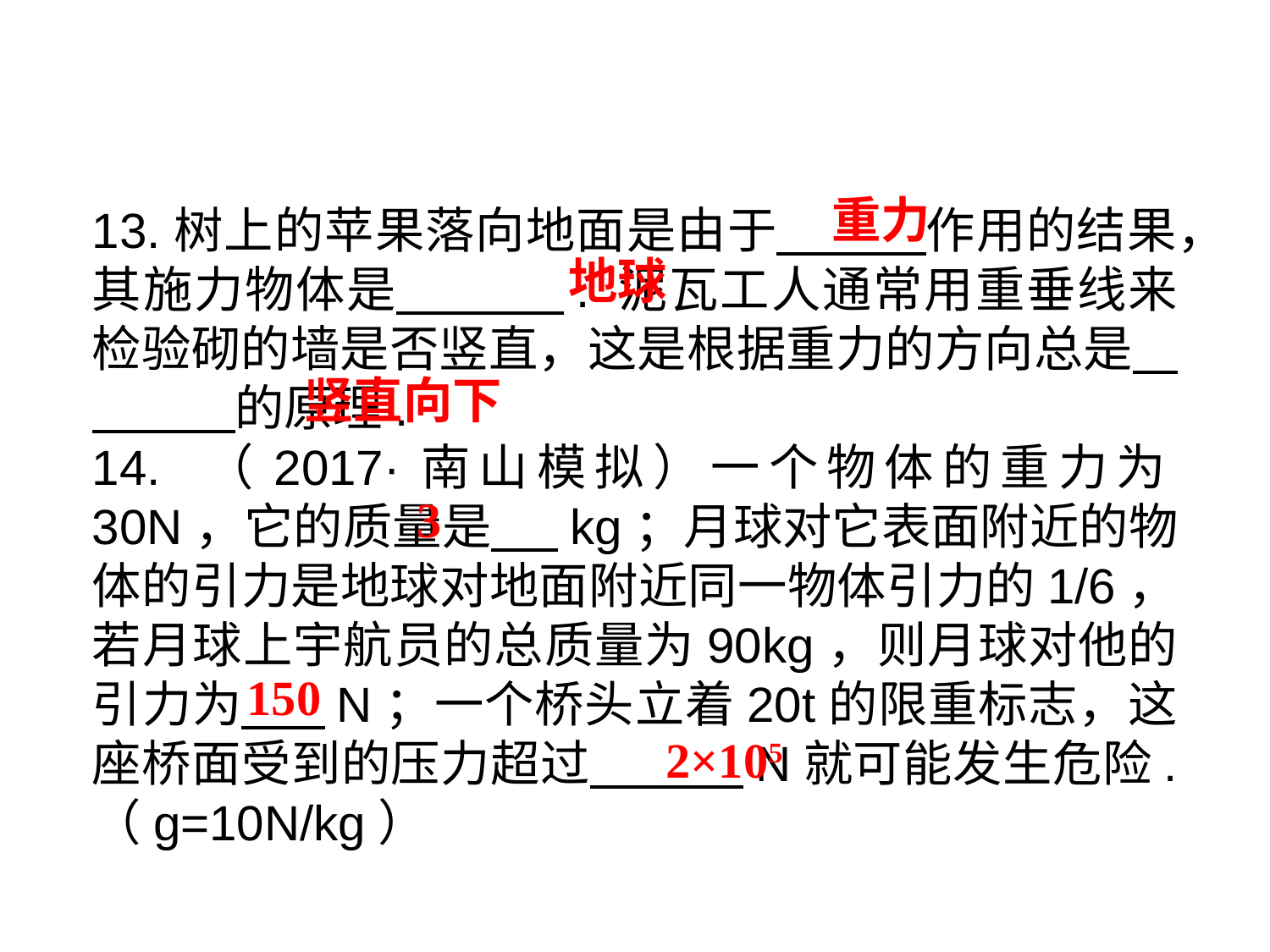

重力
13.树上的苹果落向地面是由于   　 　作用的结果，其施力物体是   　  　. 泥瓦工人通常用重垂线来检验砌的墙是否竖直，这是根据重力的方向总是     　    　的原理.
14. （2017·南山模拟）一个物体的重力为30N，它的质量是      kg；月球对它表面附近的物体的引力是地球对地面附近同一物体引力的1/6，若月球上宇航员的总质量为90kg，则月球对他的引力为       N；一个桥头立着20t的限重标志，这座桥面受到的压力超过         　N就可能发生危险. （g=10N/kg）
地球
竖直向下
3
150
2×105